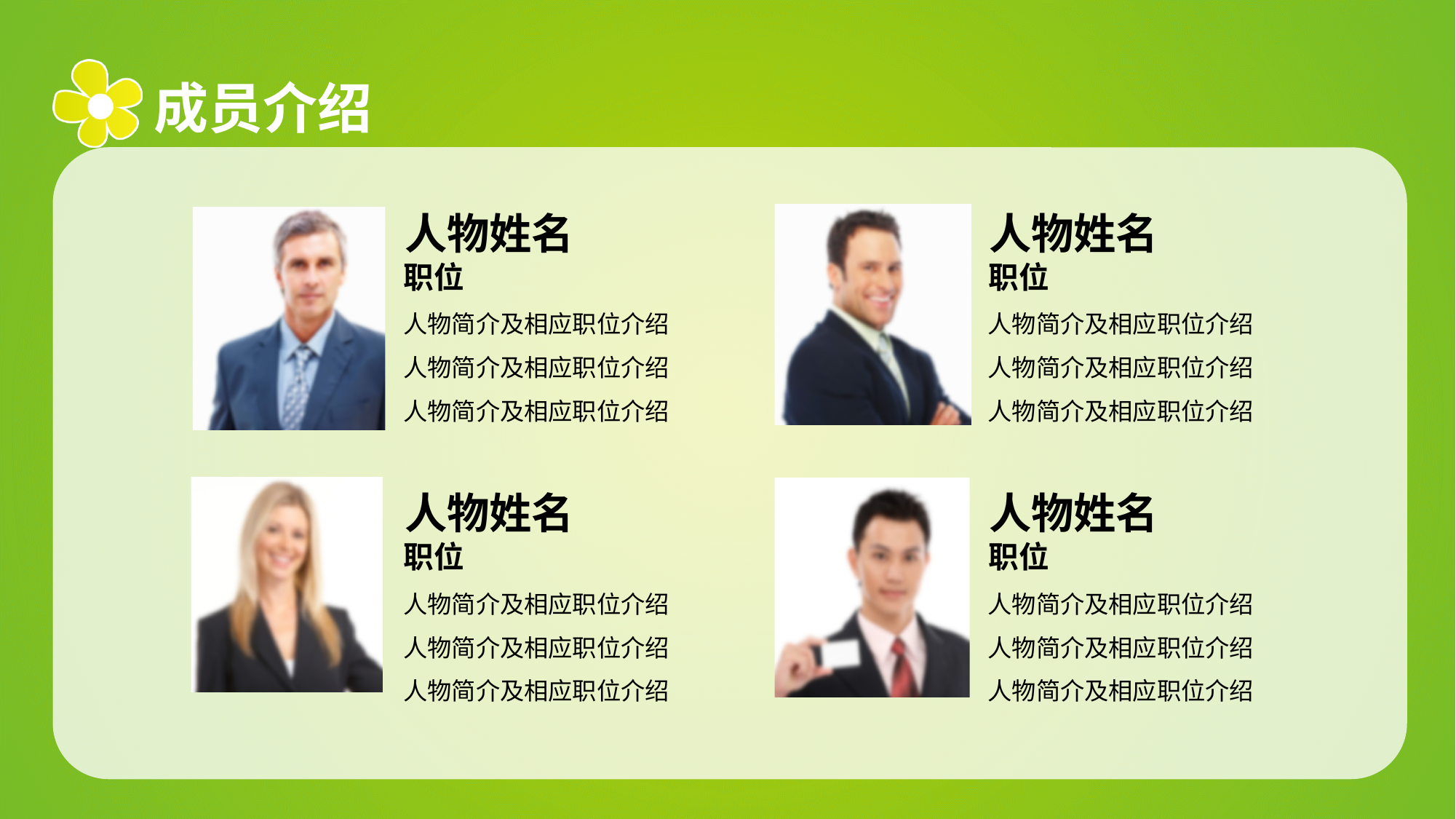

成员介绍

人物姓名
职位
人物简介及相应职位介绍
人物简介及相应职位介绍
人物简介及相应职位介绍
人物姓名
职位
人物简介及相应职位介绍
人物简介及相应职位介绍
人物简介及相应职位介绍

人物姓名
职位
人物简介及相应职位介绍
人物简介及相应职位介绍
人物简介及相应职位介绍
人物姓名
职位
人物简介及相应职位介绍
人物简介及相应职位介绍
人物简介及相应职位介绍